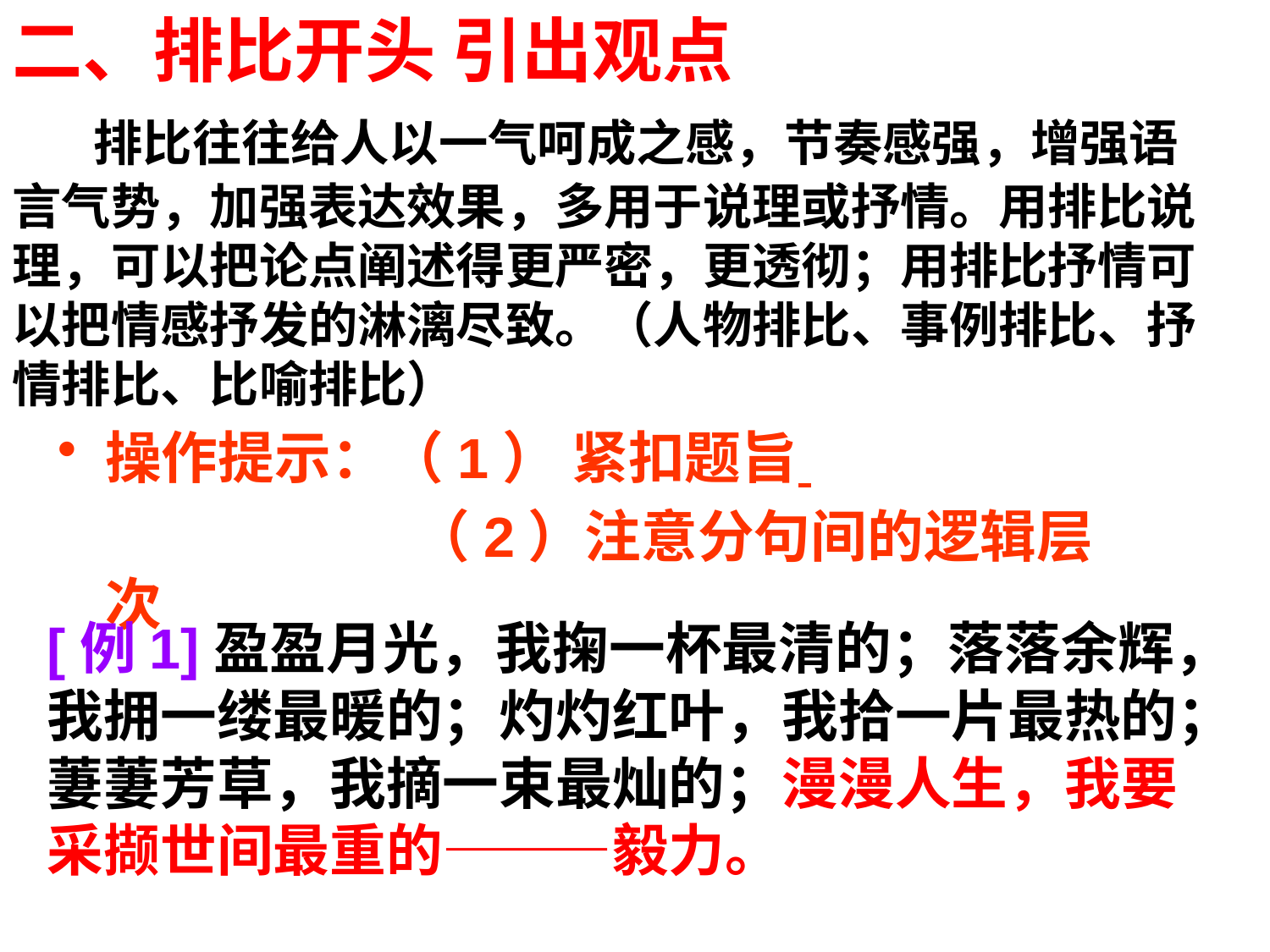

二、排比开头 引出观点
    排比往往给人以一气呵成之感，节奏感强，增强语言气势，加强表达效果，多用于说理或抒情。用排比说理，可以把论点阐述得更严密，更透彻；用排比抒情可以把情感抒发的淋漓尽致。（人物排比、事例排比、抒情排比、比喻排比）
操作提示：（1） 紧扣题旨
		             （2）注意分句间的逻辑层次
[例1]盈盈月光，我掬一杯最清的；落落余辉，我拥一缕最暖的；灼灼红叶，我拾一片最热的；萋萋芳草，我摘一束最灿的；漫漫人生，我要采撷世间最重的———毅力。